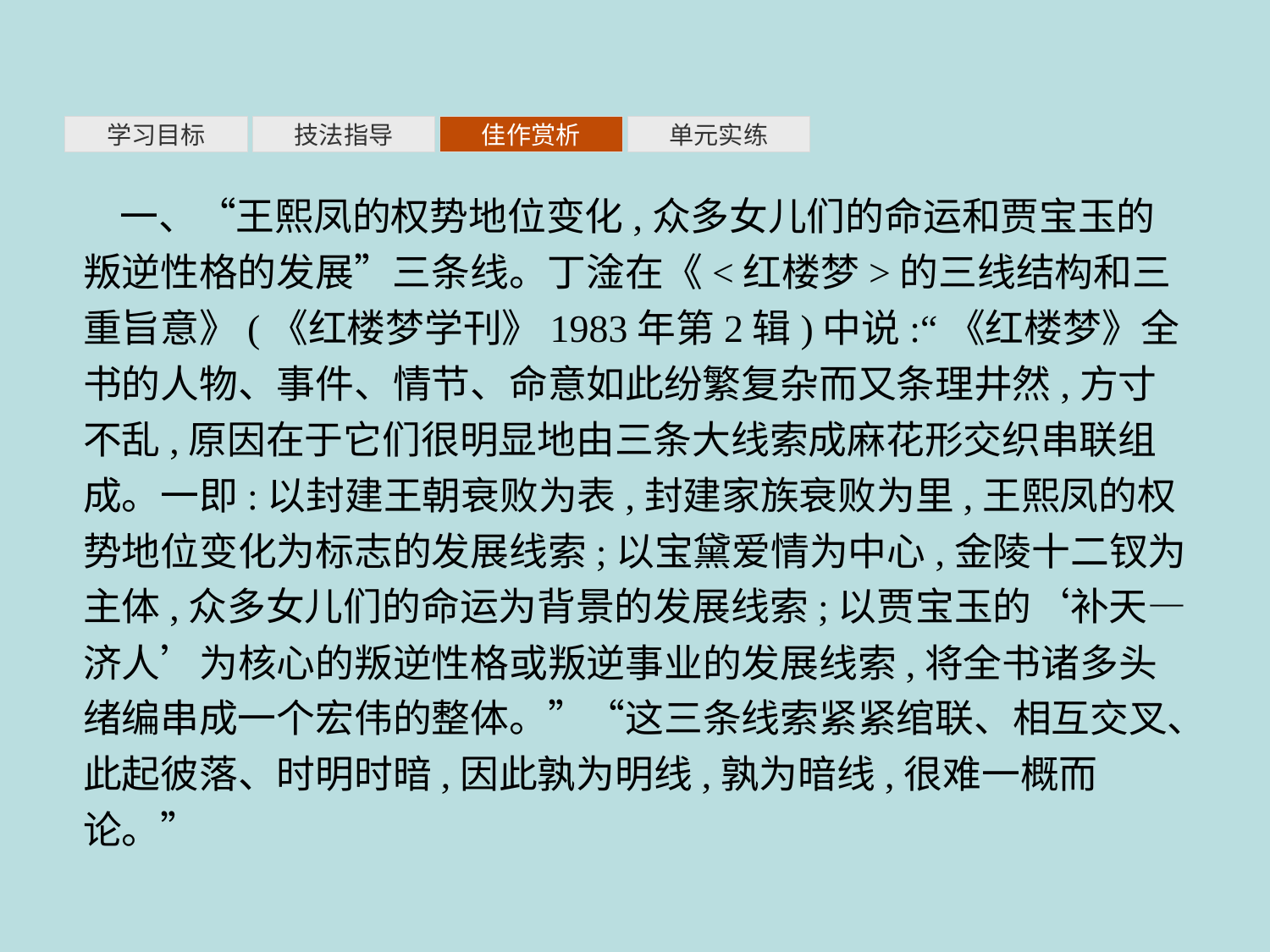

单元实练
学习目标
技法指导
佳作赏析
一、“王熙凤的权势地位变化,众多女儿们的命运和贾宝玉的叛逆性格的发展”三条线。丁淦在《<红楼梦>的三线结构和三重旨意》(《红楼梦学刊》1983年第2辑)中说:“《红楼梦》全书的人物、事件、情节、命意如此纷繁复杂而又条理井然,方寸不乱,原因在于它们很明显地由三条大线索成麻花形交织串联组成。一即:以封建王朝衰败为表,封建家族衰败为里,王熙凤的权势地位变化为标志的发展线索;以宝黛爱情为中心,金陵十二钗为主体,众多女儿们的命运为背景的发展线索;以贾宝玉的‘补天—济人’为核心的叛逆性格或叛逆事业的发展线索,将全书诸多头绪编串成一个宏伟的整体。”“这三条线索紧紧绾联、相互交叉、此起彼落、时明时暗,因此孰为明线,孰为暗线,很难一概而论。”